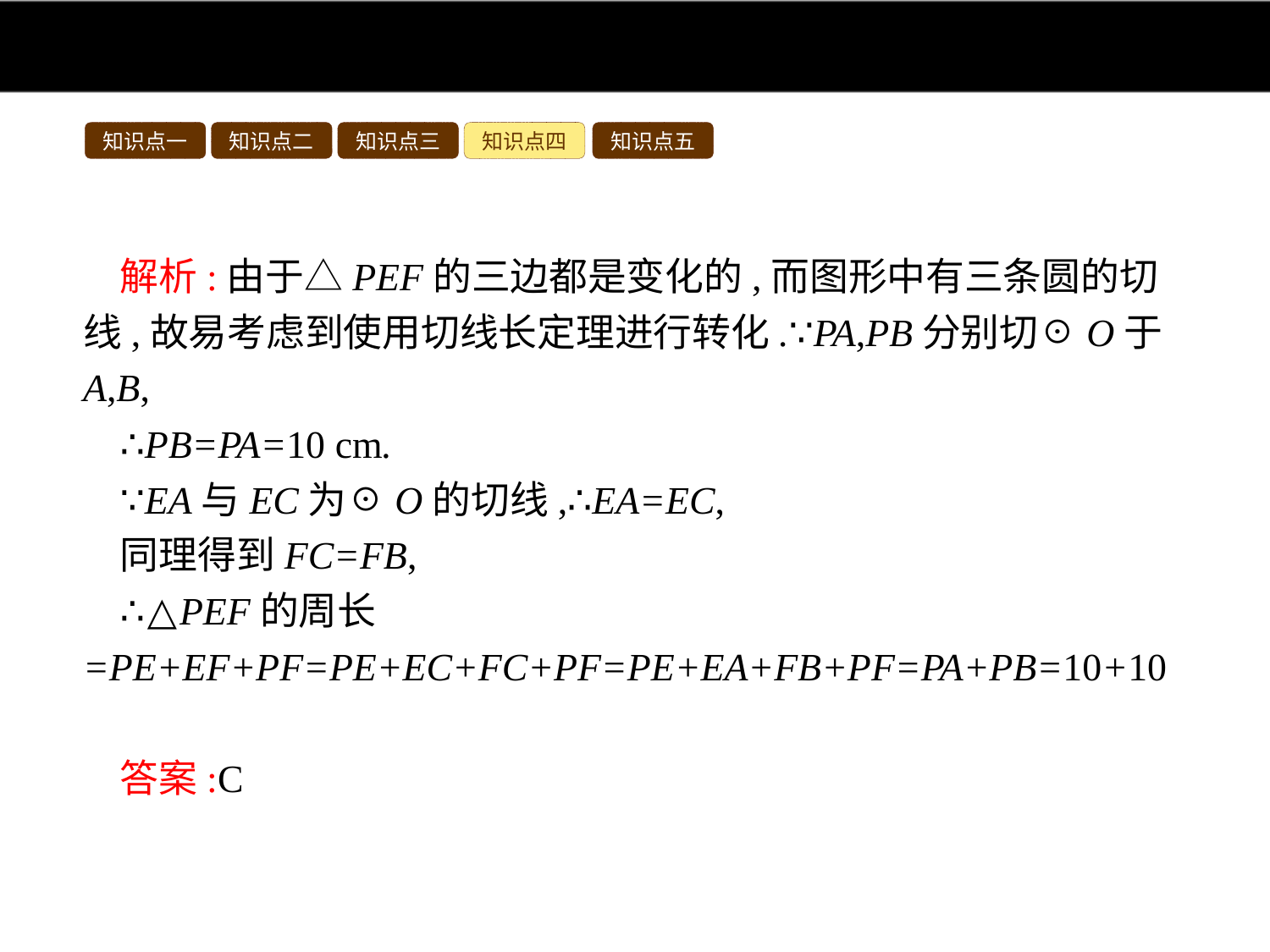

知识点一
知识点二
知识点三
知识点四
知识点五
解析:由于△PEF的三边都是变化的,而图形中有三条圆的切线,故易考虑到使用切线长定理进行转化.∵PA,PB分别切☉O于A,B,
∴PB=PA=10 cm.
∵EA与EC为☉O的切线,∴EA=EC,
同理得到FC=FB,
∴△PEF的周长=PE+EF+PF=PE+EC+FC+PF=PE+EA+FB+PF=PA+PB=10+10=20(cm).
答案:C